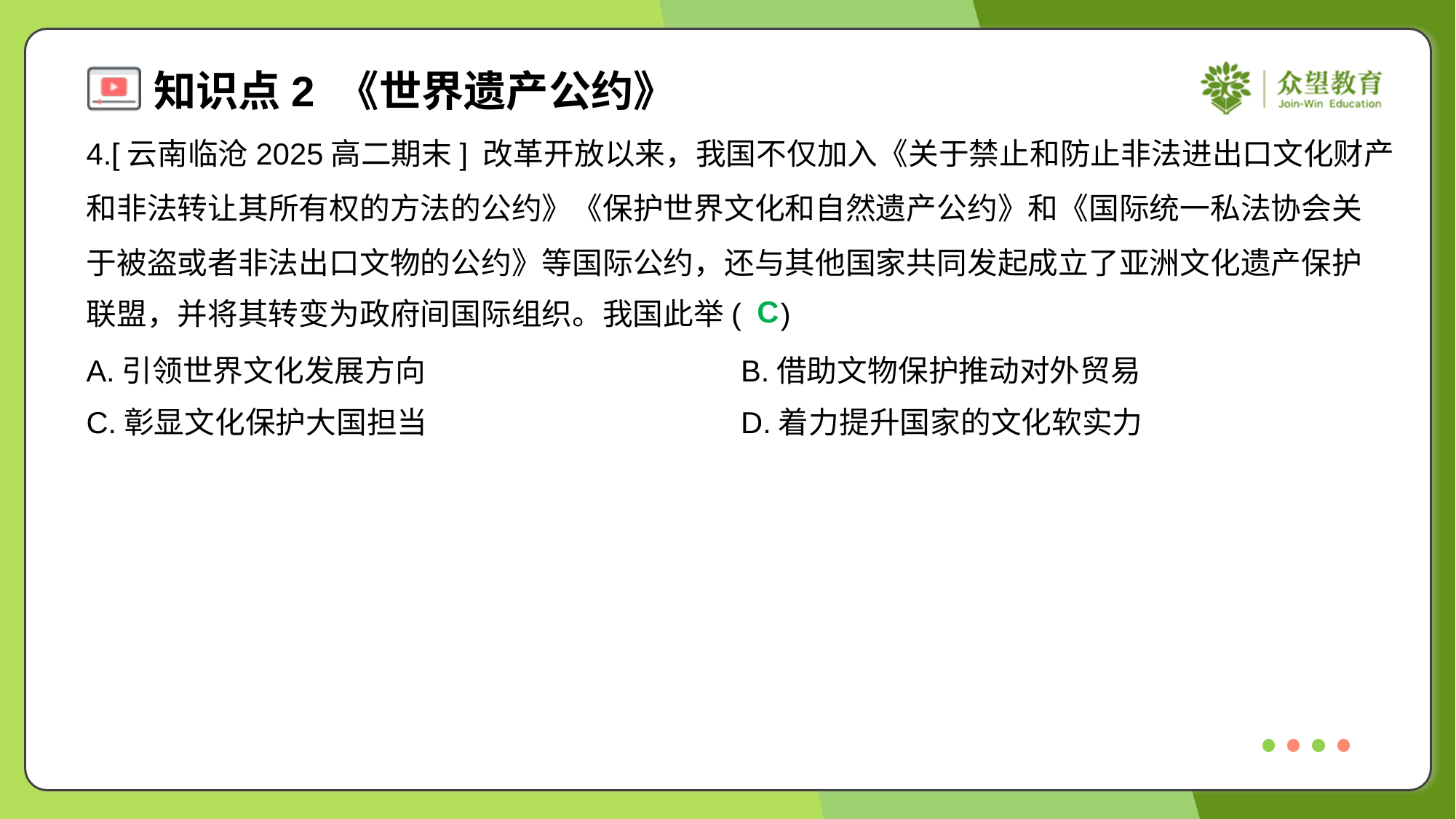

4.[云南临沧2025高二期末] 改革开放以来，我国不仅加入《关于禁止和防止非法进出口文化财产
和非法转让其所有权的方法的公约》《保护世界文化和自然遗产公约》和《国际统一私法协会关
于被盗或者非法出口文物的公约》等国际公约，还与其他国家共同发起成立了亚洲文化遗产保护
联盟，并将其转变为政府间国际组织。我国此举(     )
C
A.引领世界文化发展方向	B.借助文物保护推动对外贸易
C.彰显文化保护大国担当	D.着力提升国家的文化软实力